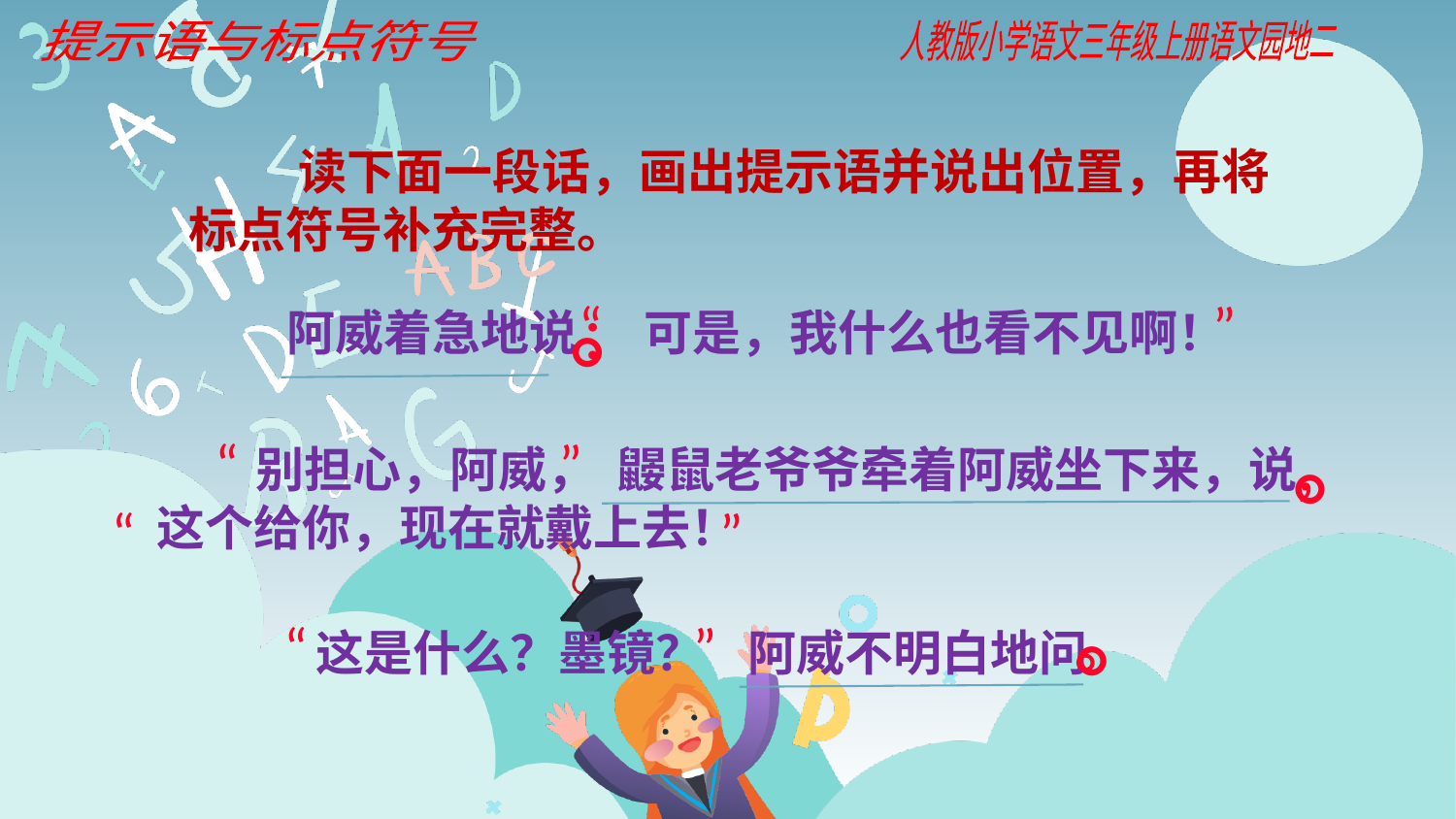

提示语与标点符号
人教版小学语文三年级上册语文园地二
         读下面一段话，画出提示语并说出位置，再将
标点符号补充完整。
“
”
         阿威着急地说      可是，我什么也看不见啊！
：
○
“
”
         别担心，阿威，  鼹鼠老爷爷牵着阿威坐下来，说      这个给你，现在就戴上去！
，
○
“
”
“
”
。
             这是什么？墨镜？    阿威不明白地问
○